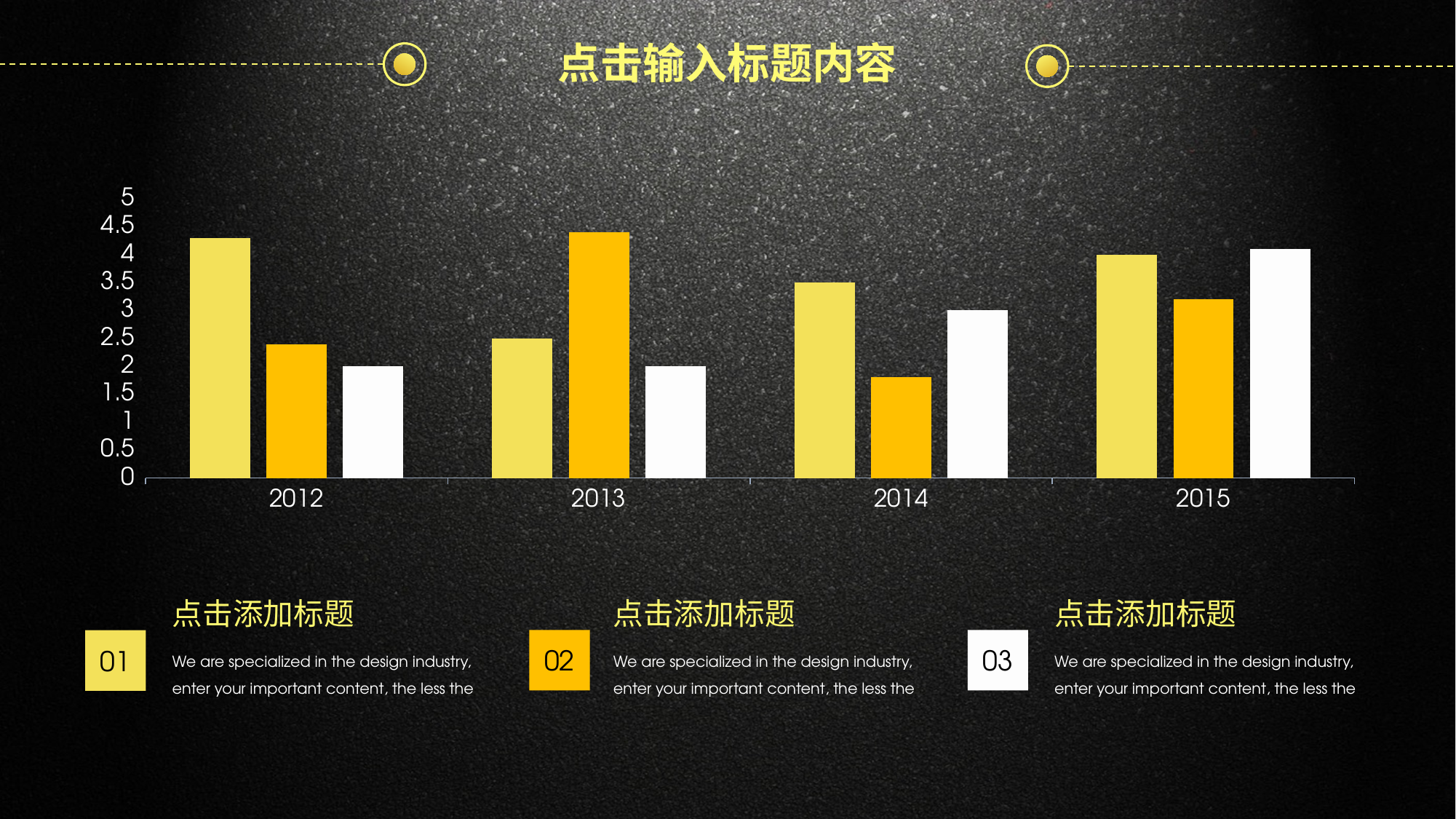

点击输入标题内容

### Chart

| Category | Series 1 | Series 2 | Series 3 |
|---|---|---|---|
| 2012 | 4.3 | 2.4 | 2.0 |
| 2013 | 2.5 | 4.4 | 2.0 |
| 2014 | 3.5 | 1.8 | 3.0 |
| 2015 | 4.0 | 3.2 | 4.1 |
点击添加标题
01
We are specialized in the design industry, enter your important content, the less the
点击添加标题
02
We are specialized in the design industry, enter your important content, the less the
点击添加标题
03
We are specialized in the design industry, enter your important content, the less the